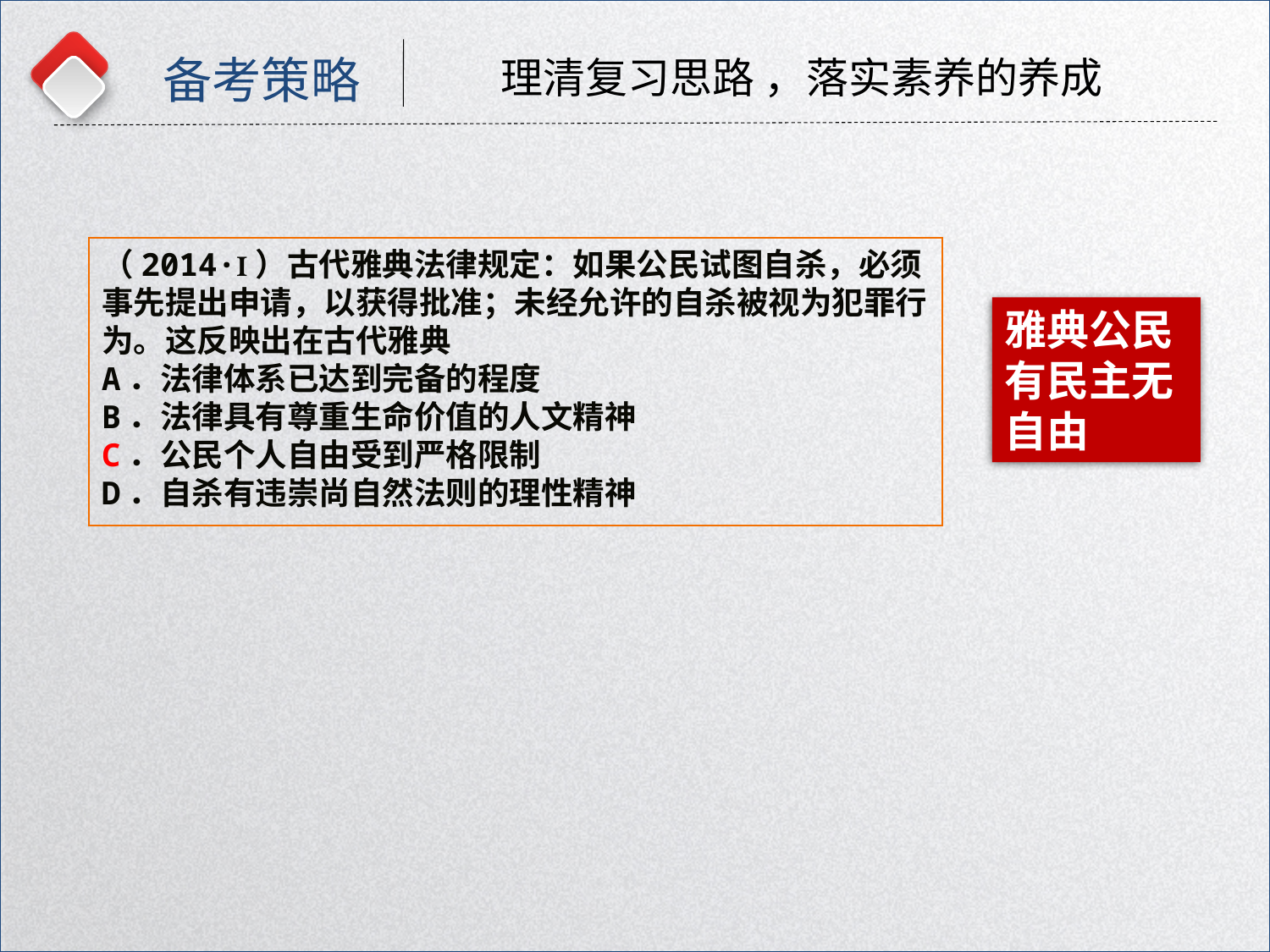

备考策略
理清复习思路 ，落实素养的养成

（2014·Ⅰ）古代雅典法律规定：如果公民试图自杀，必须事先提出申请，以获得批准；未经允许的自杀被视为犯罪行为。这反映出在古代雅典
A．法律体系已达到完备的程度
B．法律具有尊重生命价值的人文精神
C．公民个人自由受到严格限制
D．自杀有违崇尚自然法则的理性精神
雅典公民有民主无自由